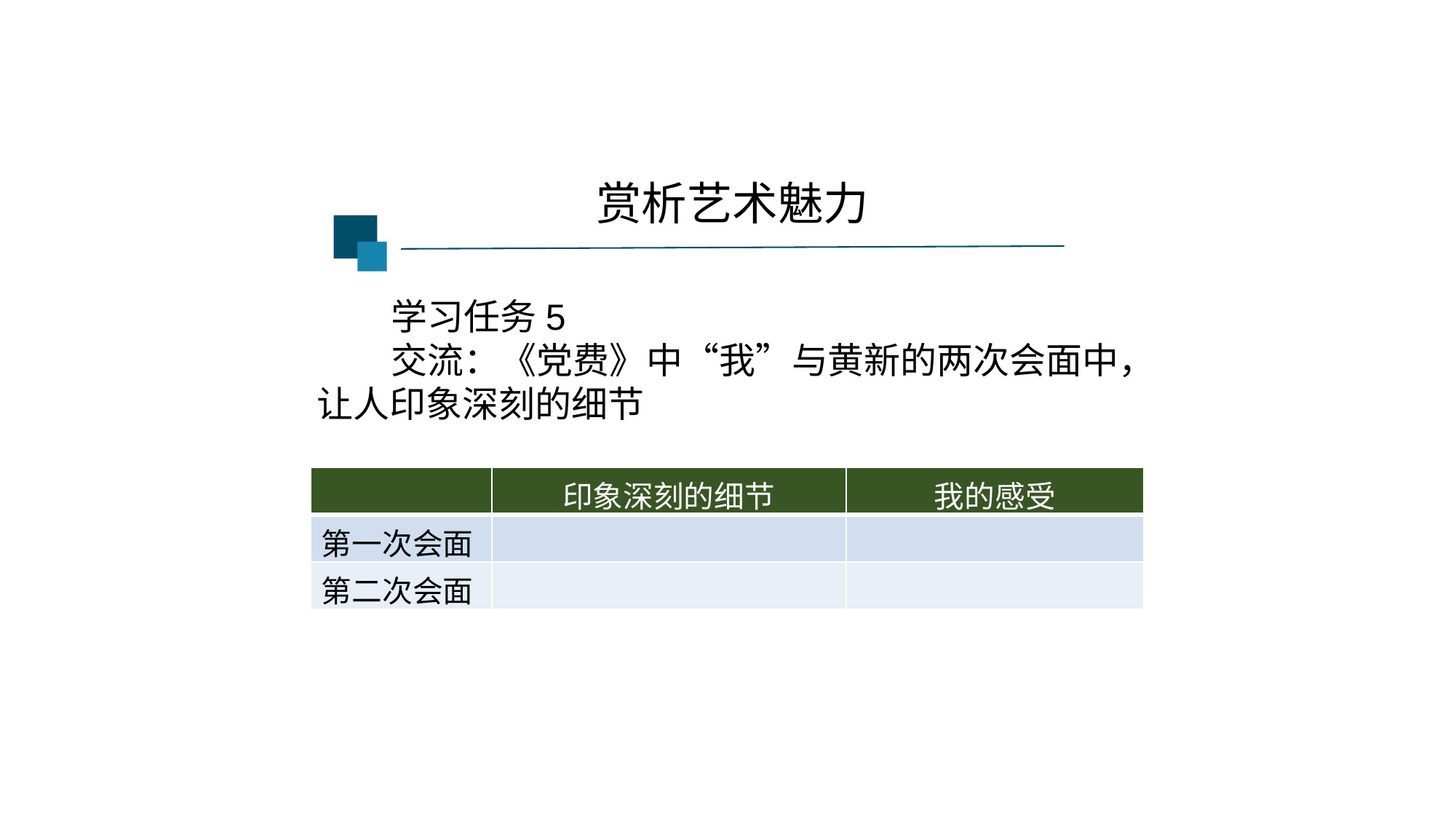

赏析艺术魅力

        学习任务5
        交流：《党费》中“我”与黄新的两次会面中，让人印象深刻的细节
|  | 印象深刻的细节 | 我的感受 |
| --- | --- | --- |
| 第一次会面 |  |  |
| 第二次会面 |  |  |